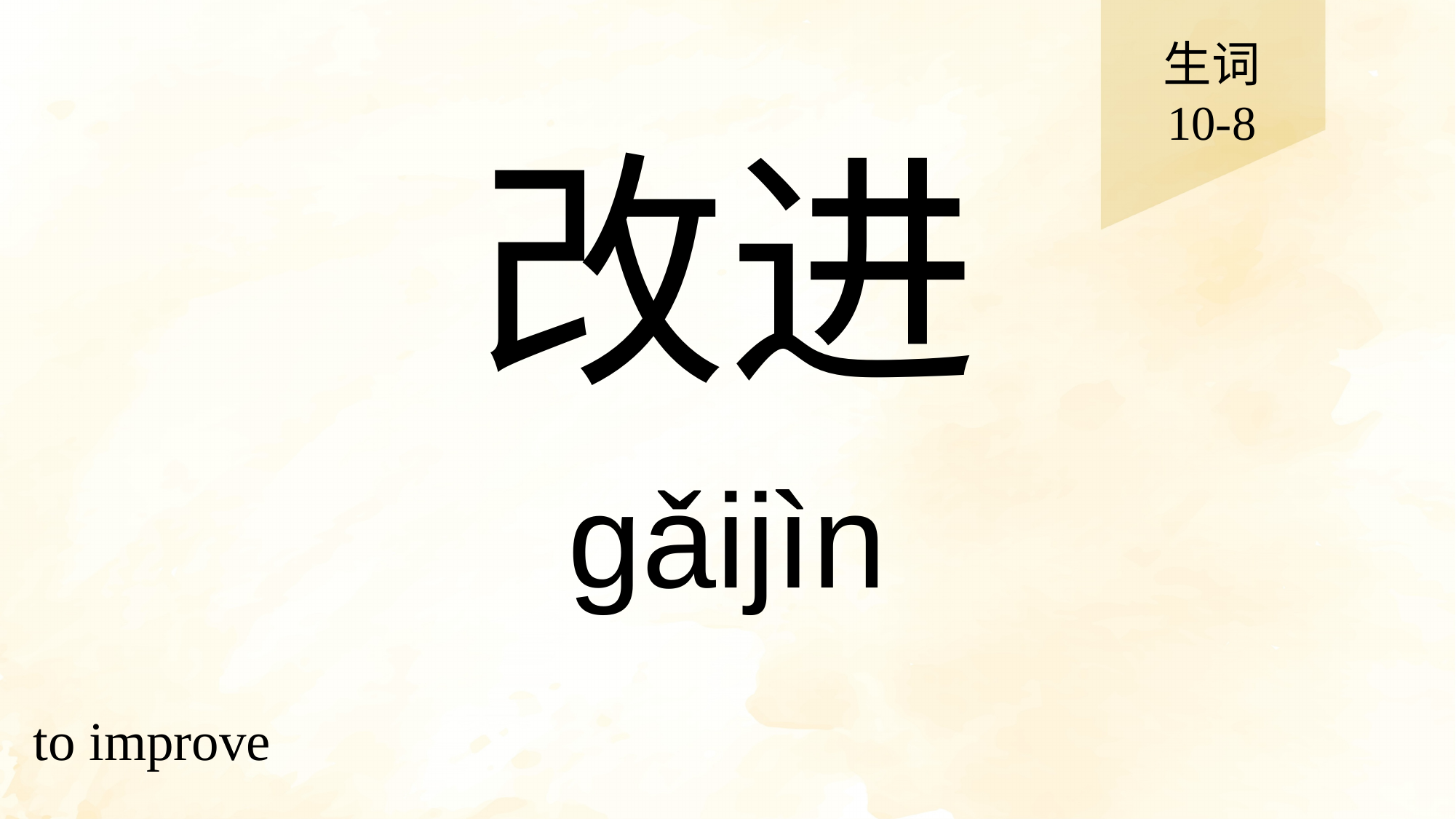

生词
10-8
# 改进
gǎijìn
to improve